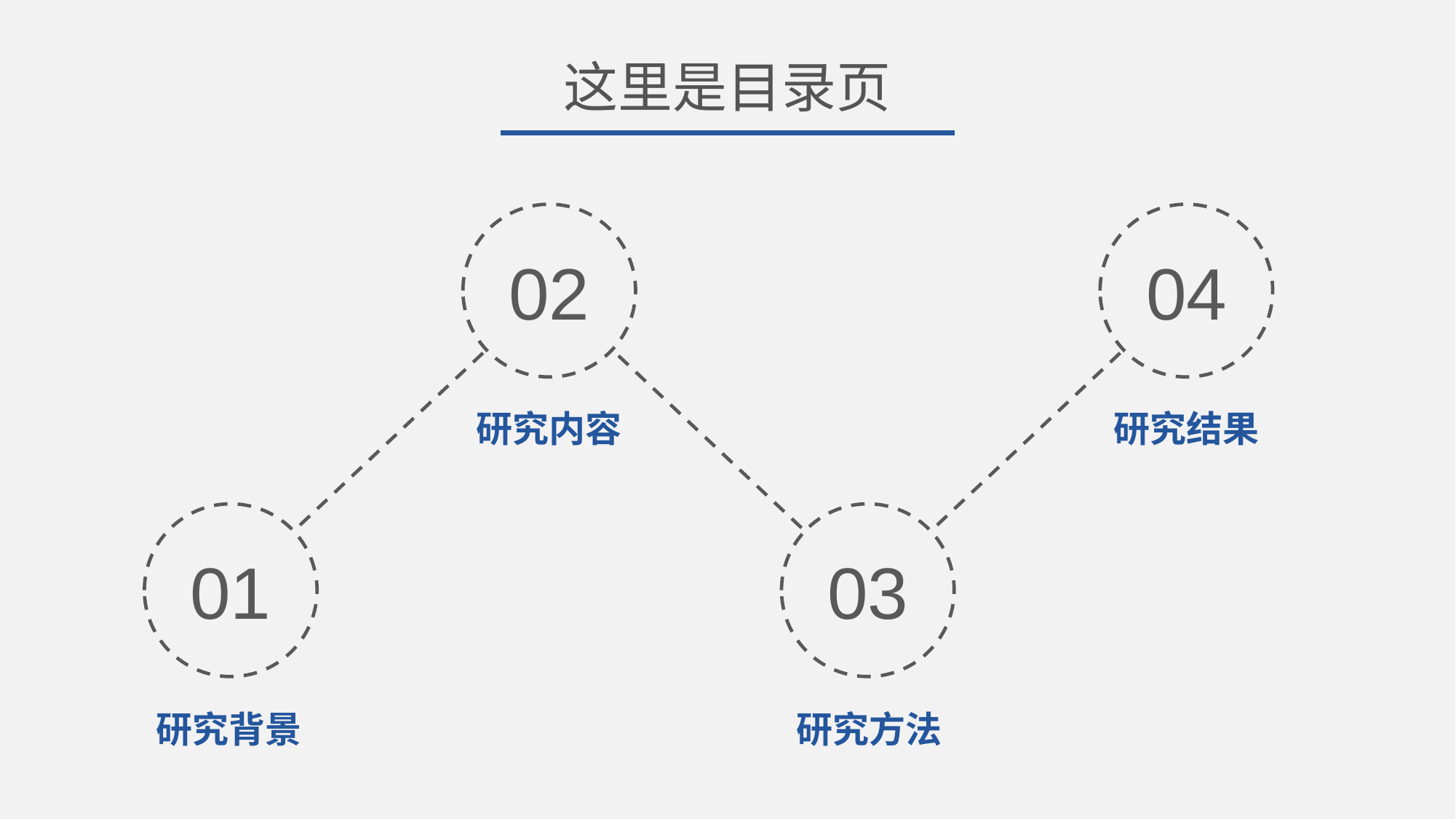

这里是目录页
02
04
研究内容
研究结果
01
03
研究背景
研究方法